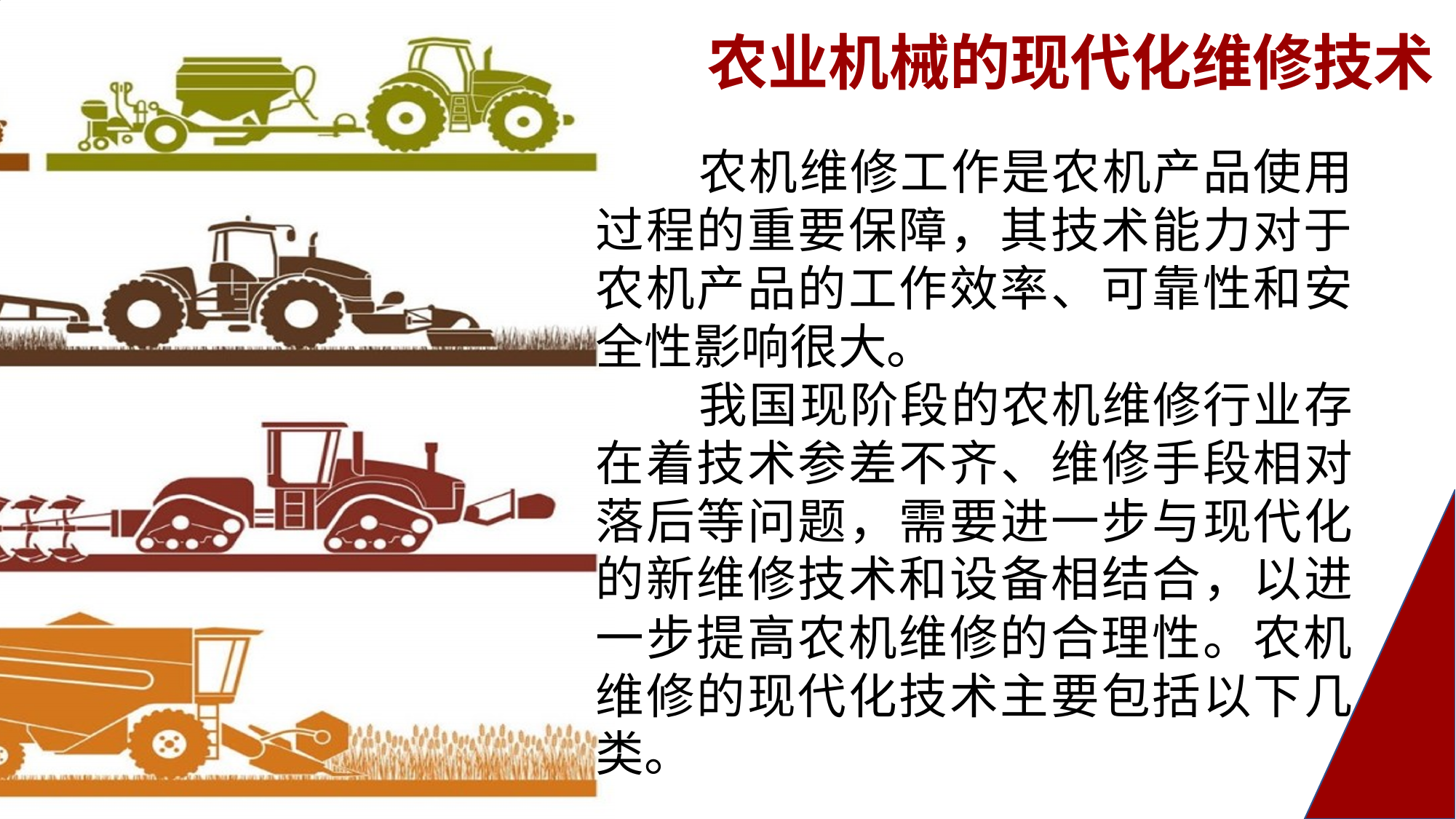

农业机械的现代化维修技术
       农机维修工作是农机产品使用过程的重要保障，其技术能力对于农机产品的工作效率、可靠性和安全性影响很大。
       我国现阶段的农机维修行业存在着技术参差不齐、维修手段相对落后等问题，需要进一步与现代化的新维修技术和设备相结合，以进一步提高农机维修的合理性。农机维修的现代化技术主要包括以下几类。